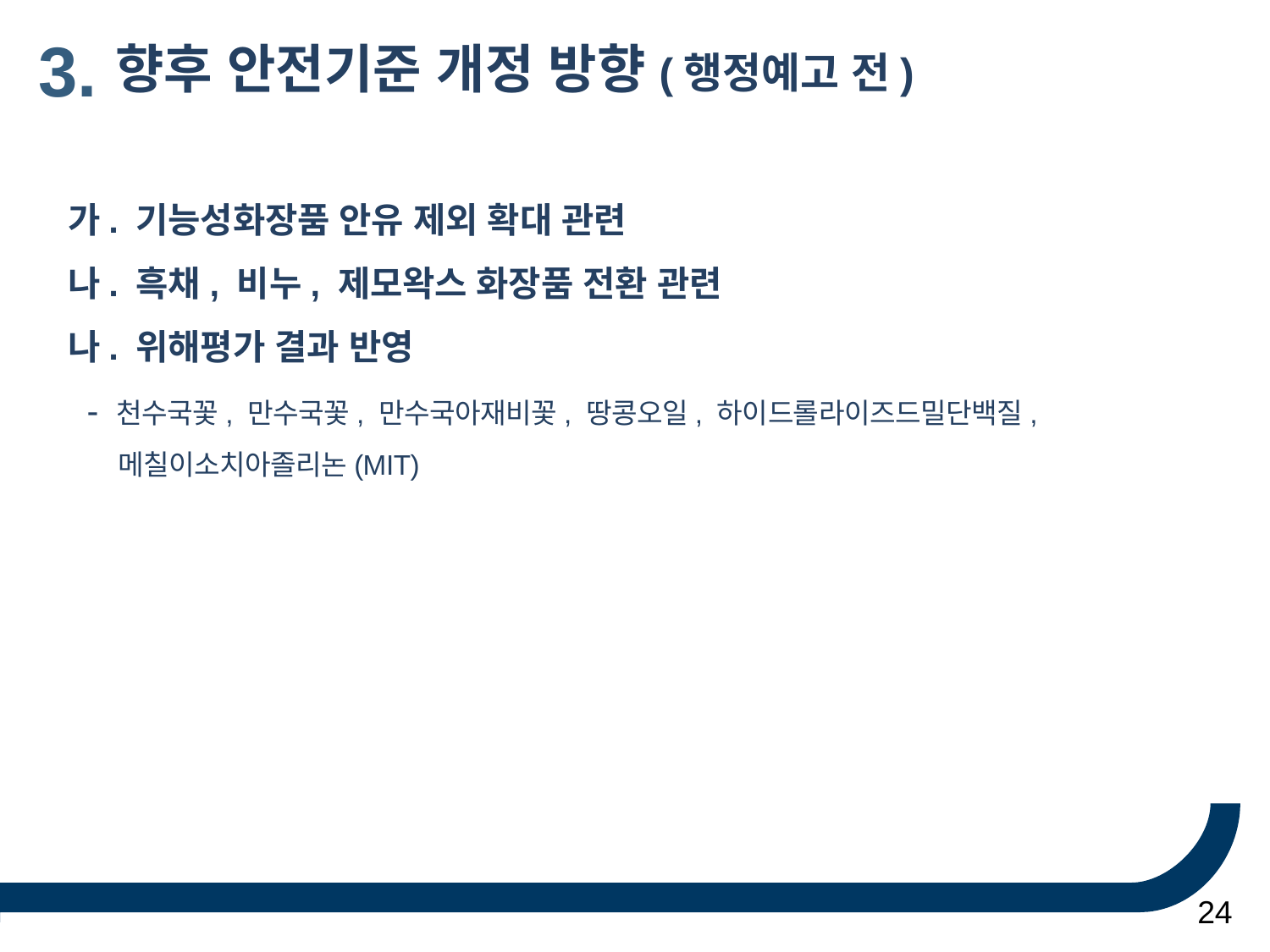

3.
향후 안전기준 개정 방향(행정예고 전)
가. 기능성화장품 안유 제외 확대 관련
나. 흑채, 비누, 제모왁스 화장품 전환 관련
나. 위해평가 결과 반영
  - 천수국꽃, 만수국꽃, 만수국아재비꽃, 땅콩오일, 하이드롤라이즈드밀단백질, 메칠이소치아졸리논(MIT)
24